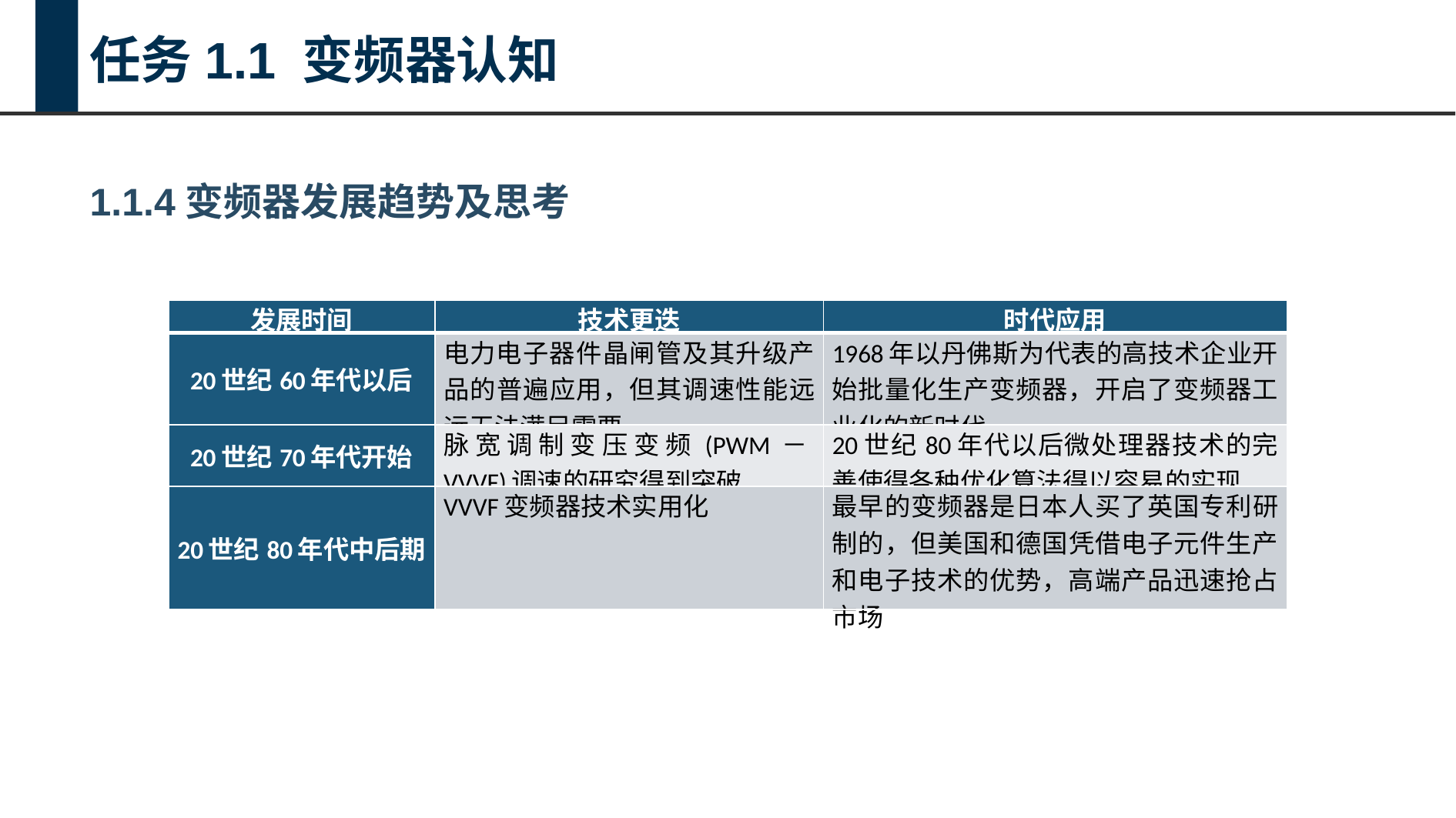

任务1.1 变频器认知
1.1.4变频器发展趋势及思考
| 发展时间 | 技术更迭 | 时代应用 |
| --- | --- | --- |
| 20世纪60年代以后 | 电力电子器件晶闸管及其升级产品的普遍应用，但其调速性能远远无法满足需要 | 1968年以丹佛斯为代表的高技术企业开始批量化生产变频器，开启了变频器工业化的新时代 |
| 20世纪70年代开始 | 脉宽调制变压变频(PWM－VVVF)调速的研究得到突破 | 20世纪80年代以后微处理器技术的完善使得各种优化算法得以容易的实现 |
| 20世纪80年代中后期 | VVVF变频器技术实用化 | 最早的变频器是日本人买了英国专利研制的，但美国和德国凭借电子元件生产和电子技术的优势，高端产品迅速抢占市场 |